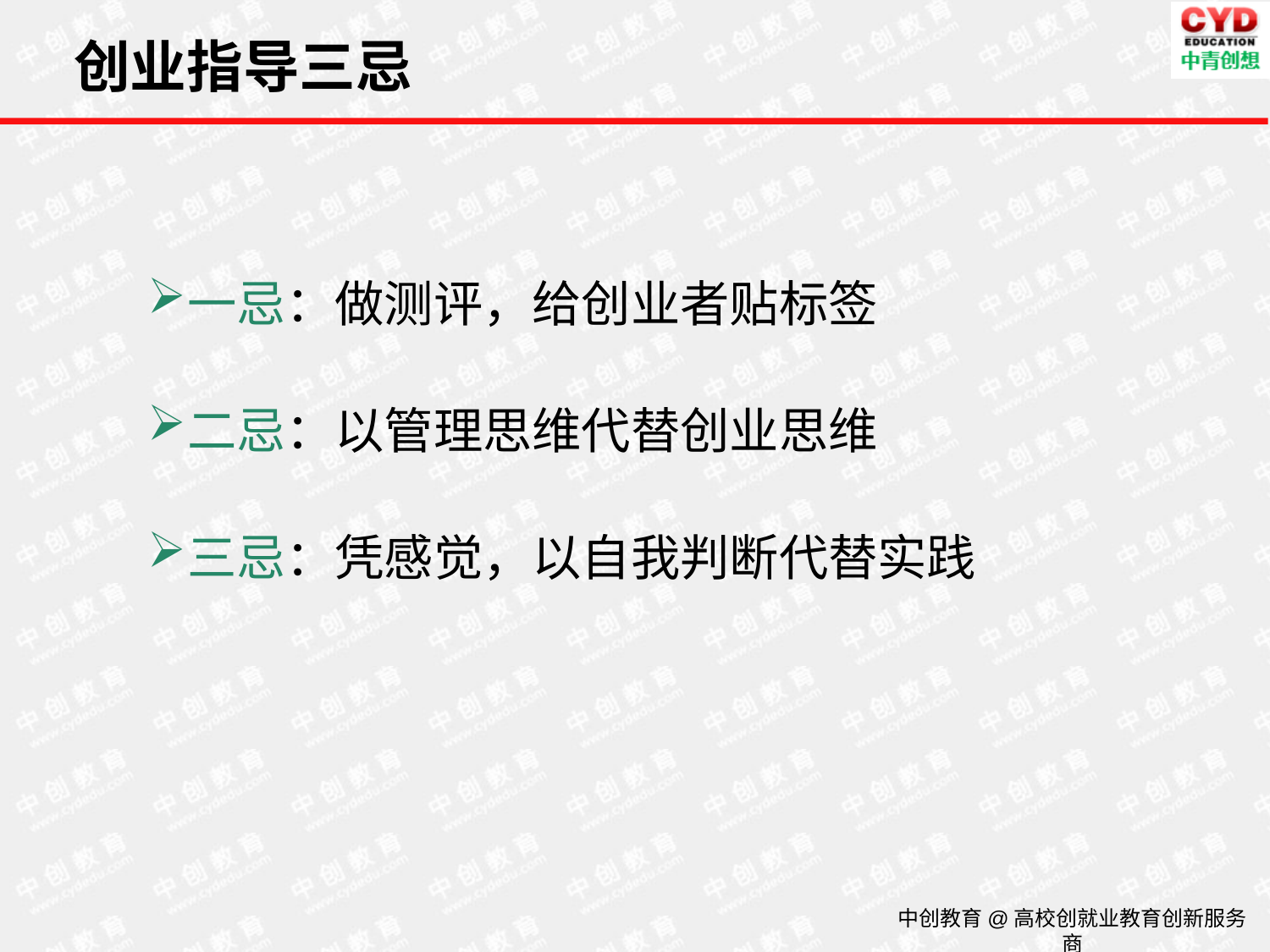

# 创业指导三忌

一忌：做测评，给创业者贴标签

二忌：以管理思维代替创业思维

三忌：凭感觉，以自我判断代替实践